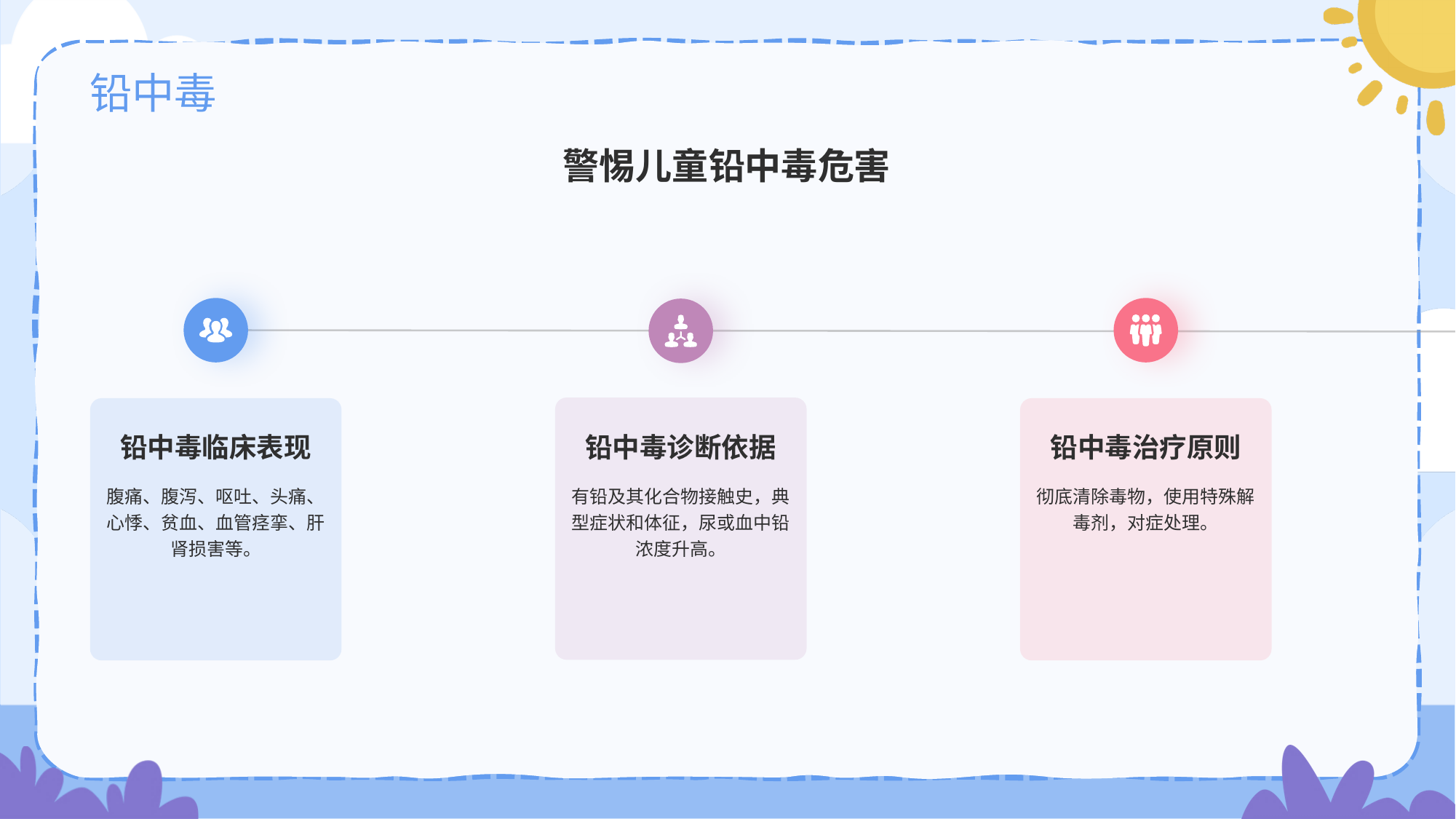

# 铅中毒
警惕儿童铅中毒危害

铅中毒临床表现
腹痛、腹泻、呕吐、头痛、心悸、贫血、血管痉挛、肝肾损害等。

铅中毒治疗原则
彻底清除毒物，使用特殊解毒剂，对症处理。

铅中毒诊断依据
有铅及其化合物接触史，典型症状和体征，尿或血中铅浓度升高。